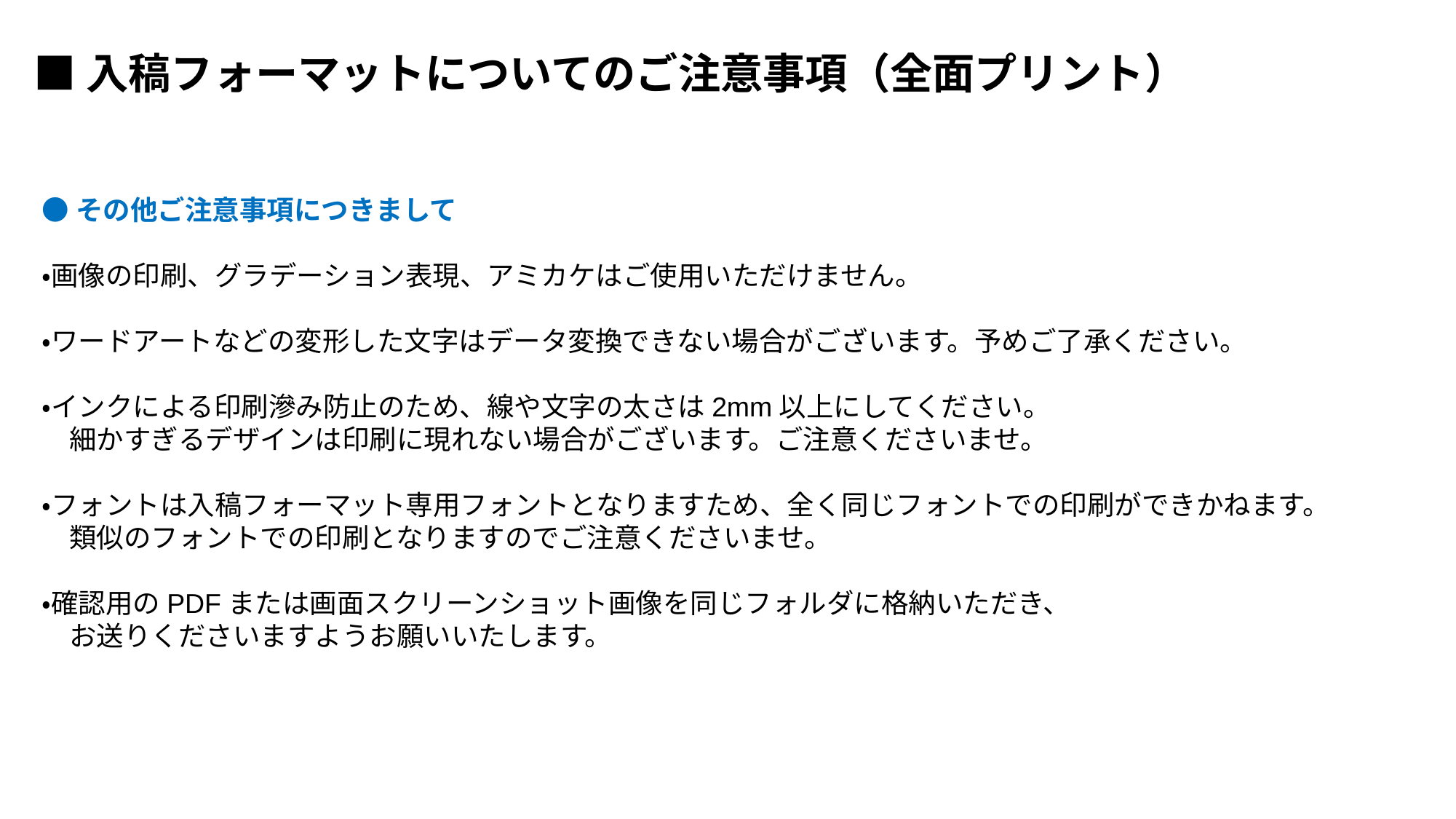

■入稿フォーマットについてのご注意事項（全面プリント）
●その他ご注意事項につきまして

・画像の印刷、グラデーション表現、アミカケはご使用いただけません。

・ワードアートなどの変形した文字はデータ変換できない場合がございます。予めご了承ください。

・インクによる印刷滲み防止のため、線や文字の太さは2mm以上にしてください。
　細かすぎるデザインは印刷に現れない場合がございます。ご注意くださいませ。

・フォントは入稿フォーマット専用フォントとなりますため、全く同じフォントでの印刷ができかねます。
　類似のフォントでの印刷となりますのでご注意くださいませ。

・確認用のPDFまたは画面スクリーンショット画像を同じフォルダに格納いただき、
　お送りくださいますようお願いいたします。